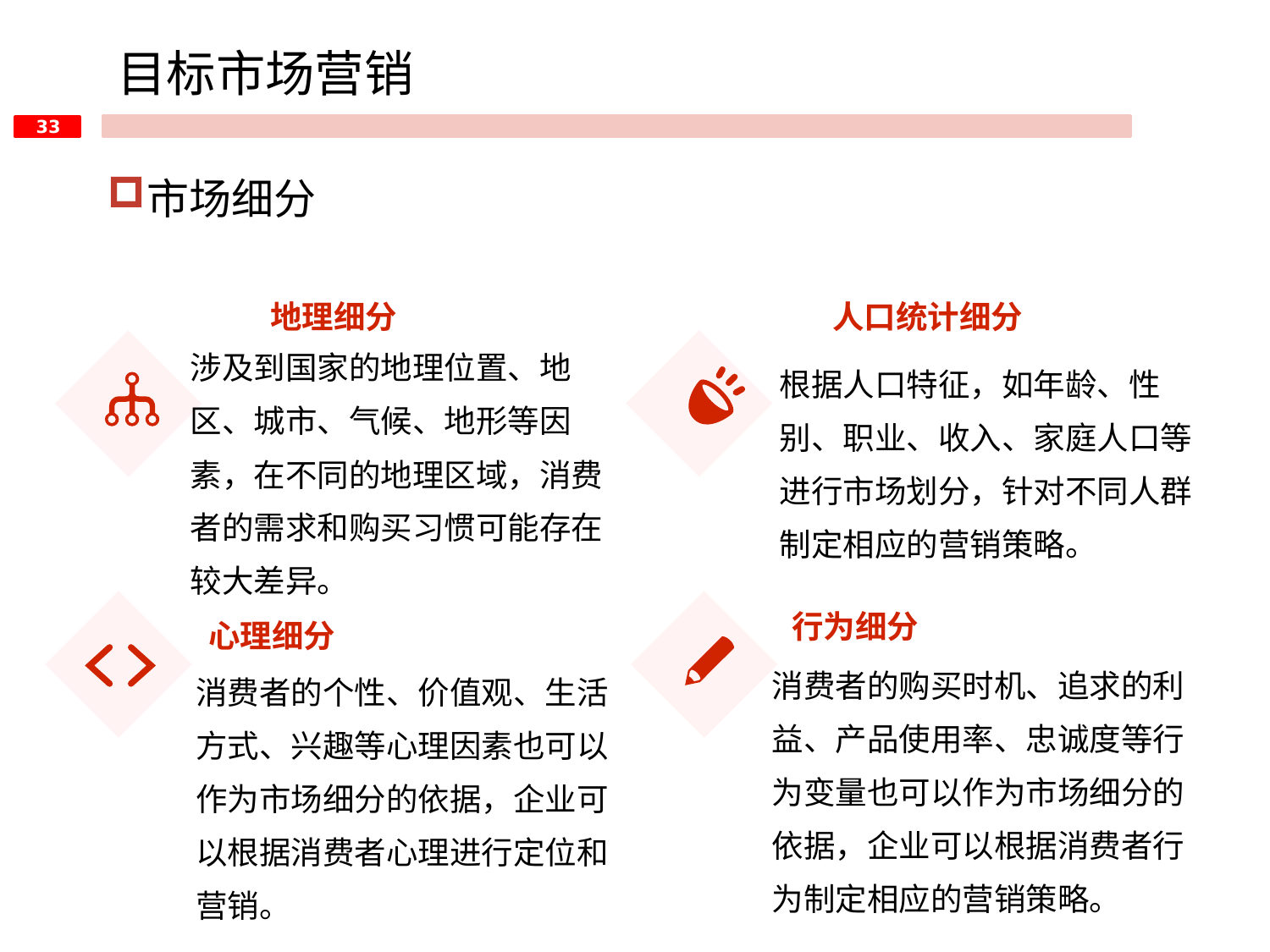

目标市场营销
33
市场细分
地理细分
人口统计细分
涉及到国家的地理位置、地区、城市、气候、地形等因素，在不同的地理区域，消费者的需求和购买习惯可能存在较大差异。
根据人口特征，如年龄、性别、职业、收入、家庭人口等进行市场划分，针对不同人群制定相应的营销策略。

行为细分
心理细分

消费者的购买时机、追求的利益、产品使用率、忠诚度等行为变量也可以作为市场细分的依据，企业可以根据消费者行为制定相应的营销策略。
消费者的个性、价值观、生活方式、兴趣等心理因素也可以作为市场细分的依据，企业可以根据消费者心理进行定位和营销。